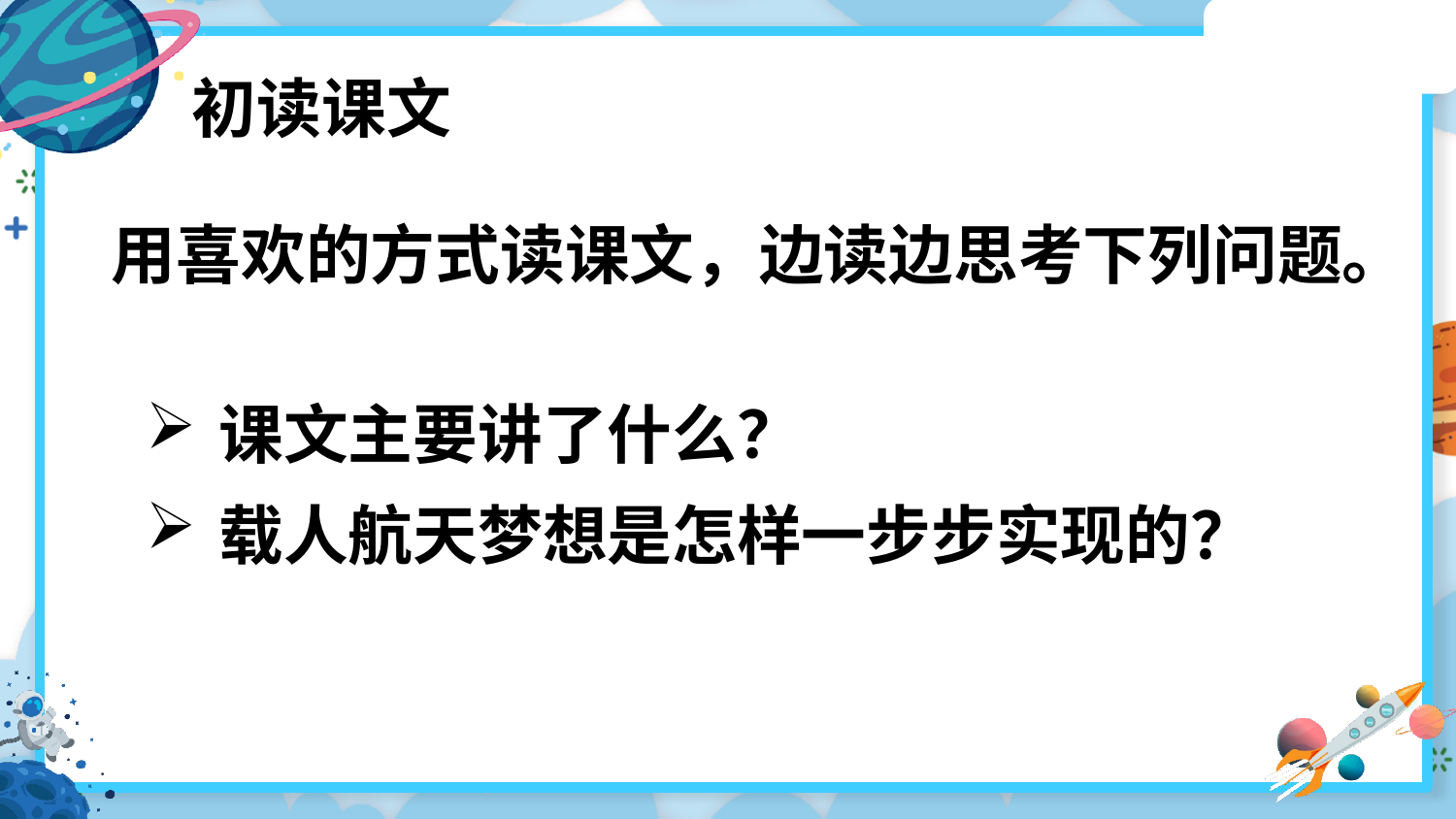

初读课文
用喜欢的方式读课文，边读边思考下列问题。
课文主要讲了什么？
载人航天梦想是怎样一步步实现的？